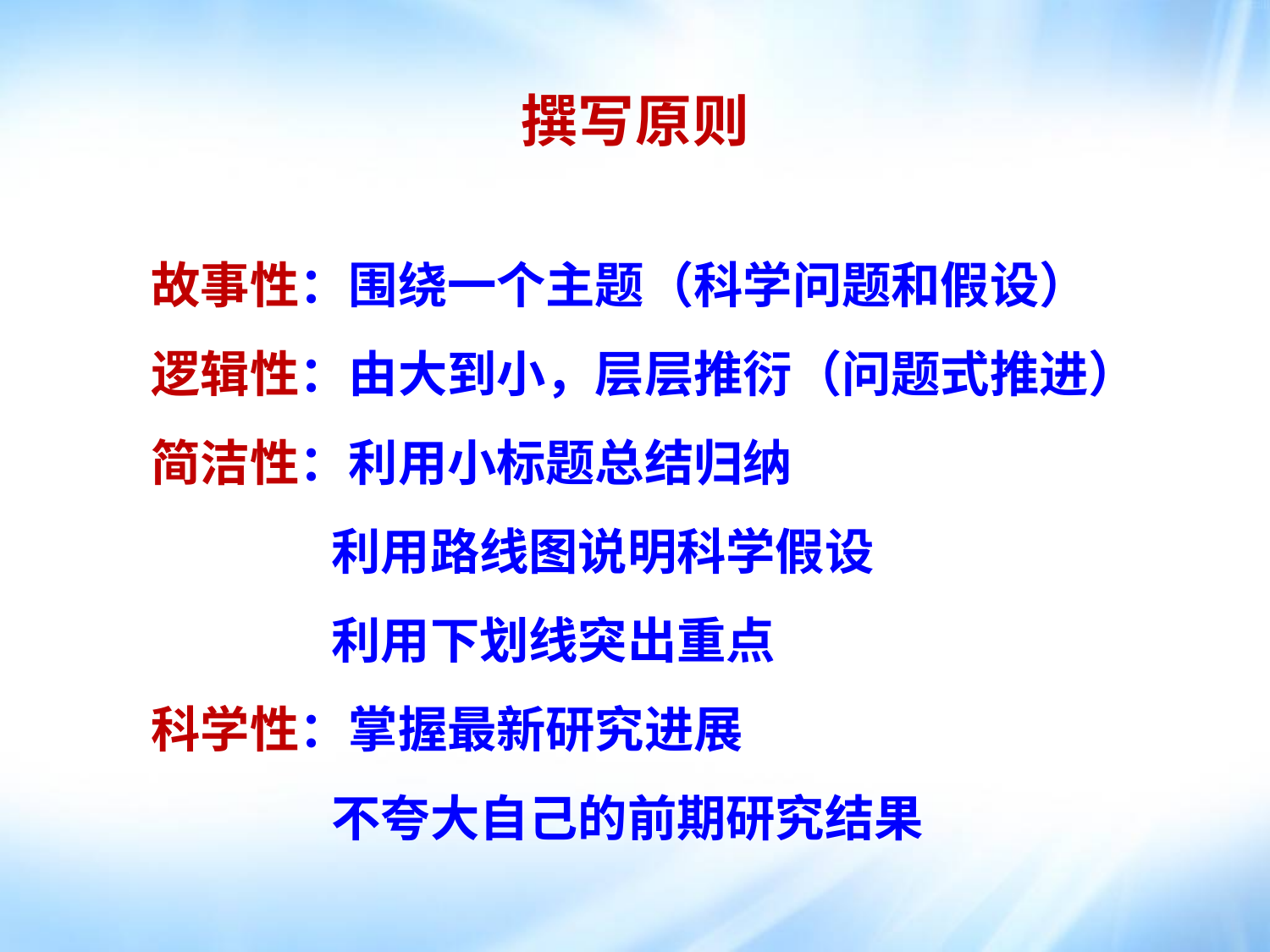

撰写原则
故事性：围绕一个主题（科学问题和假设）
逻辑性：由大到小，层层推衍（问题式推进）
简洁性：利用小标题总结归纳
               利用路线图说明科学假设
               利用下划线突出重点
科学性：掌握最新研究进展
               不夸大自己的前期研究结果